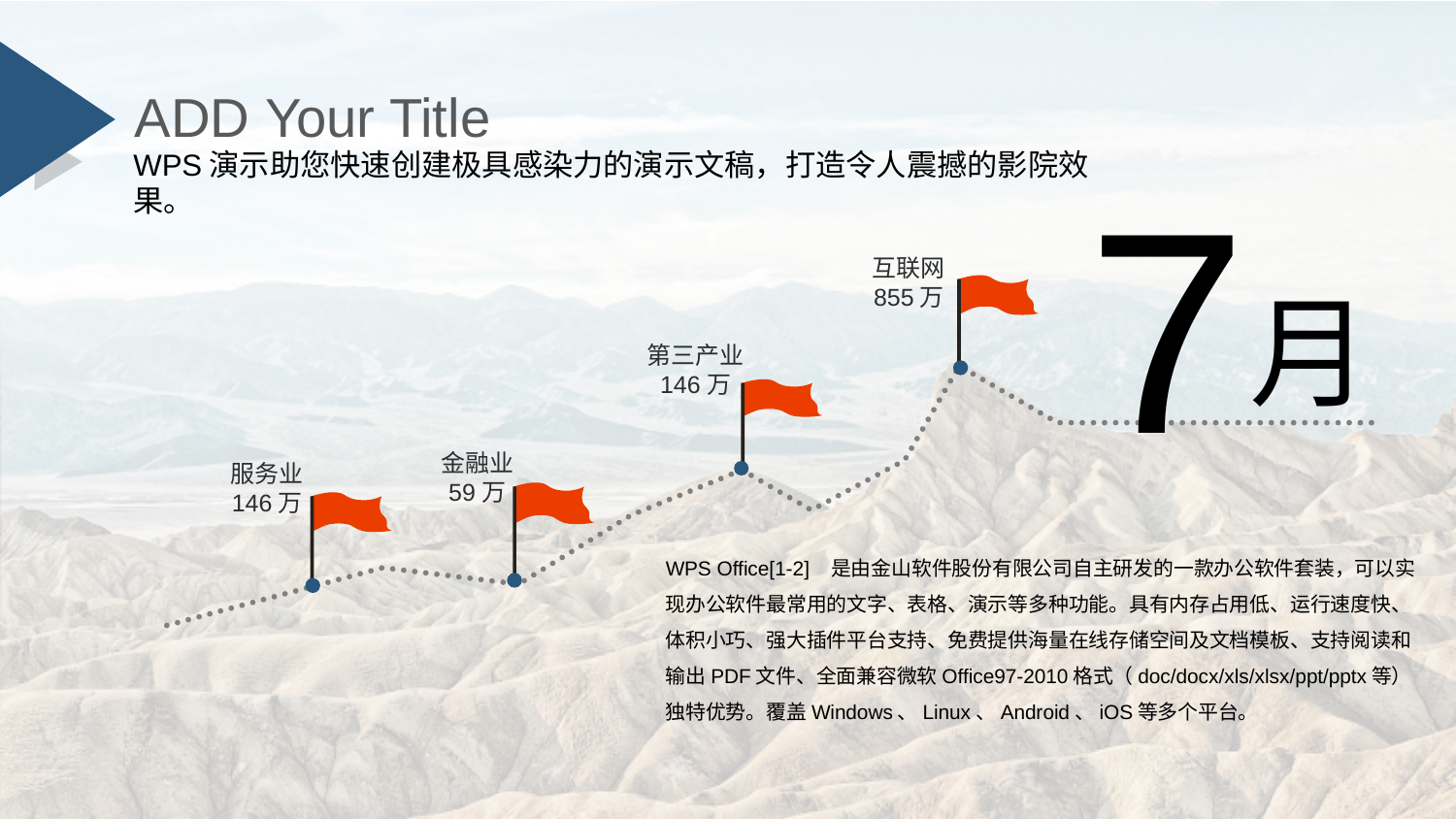

ADD Your Title

7
WPS演示助您快速创建极具感染力的演示文稿，打造令人震撼的影院效果。
互联网
855万
月

第三产业
146万

金融业
59万
服务业
146万

WPS Office[1-2]   是由金山软件股份有限公司自主研发的一款办公软件套装，可以实现办公软件最常用的文字、表格、演示等多种功能。具有内存占用低、运行速度快、体积小巧、强大插件平台支持、免费提供海量在线存储空间及文档模板、支持阅读和输出PDF文件、全面兼容微软Office97-2010格式（doc/docx/xls/xlsx/ppt/pptx等）独特优势。覆盖Windows、Linux、Android、iOS等多个平台。